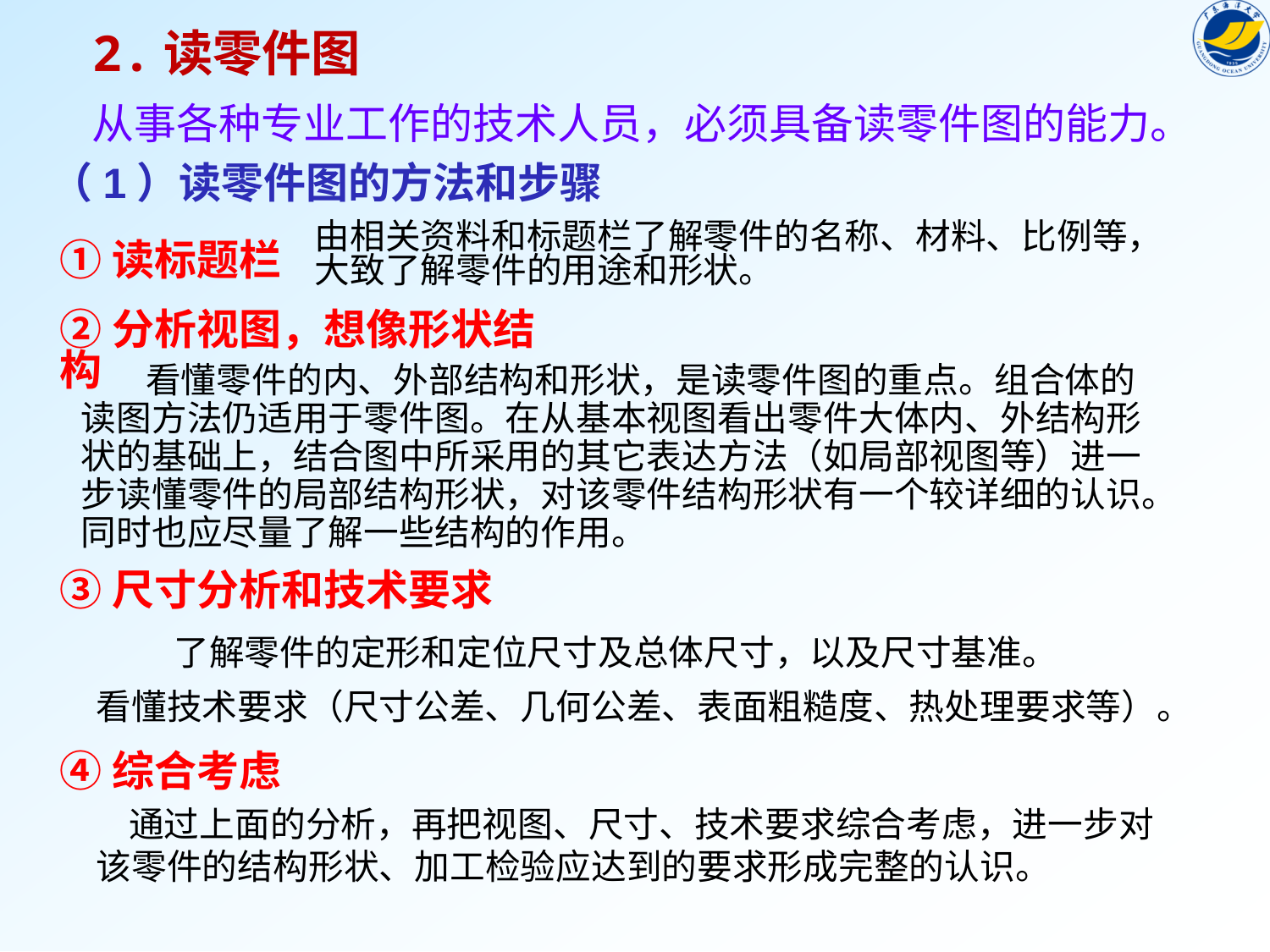

2.读零件图
从事各种专业工作的技术人员，必须具备读零件图的能力。
（1）读零件图的方法和步骤
  由相关资料和标题栏了解零件的名称、材料、比例等，
  大致了解零件的用途和形状。
①读标题栏
②分析视图，想像形状结构
       看懂零件的内、外部结构和形状，是读零件图的重点。组合体的读图方法仍适用于零件图。在从基本视图看出零件大体内、外结构形状的基础上，结合图中所采用的其它表达方法（如局部视图等）进一步读懂零件的局部结构形状，对该零件结构形状有一个较详细的认识。同时也应尽量了解一些结构的作用。
③尺寸分析和技术要求
 了解零件的定形和定位尺寸及总体尺寸，以及尺寸基准。
看懂技术要求（尺寸公差、几何公差、表面粗糙度、热处理要求等）。
④综合考虑
   通过上面的分析，再把视图、尺寸、技术要求综合考虑，进一步对该零件的结构形状、加工检验应达到的要求形成完整的认识。